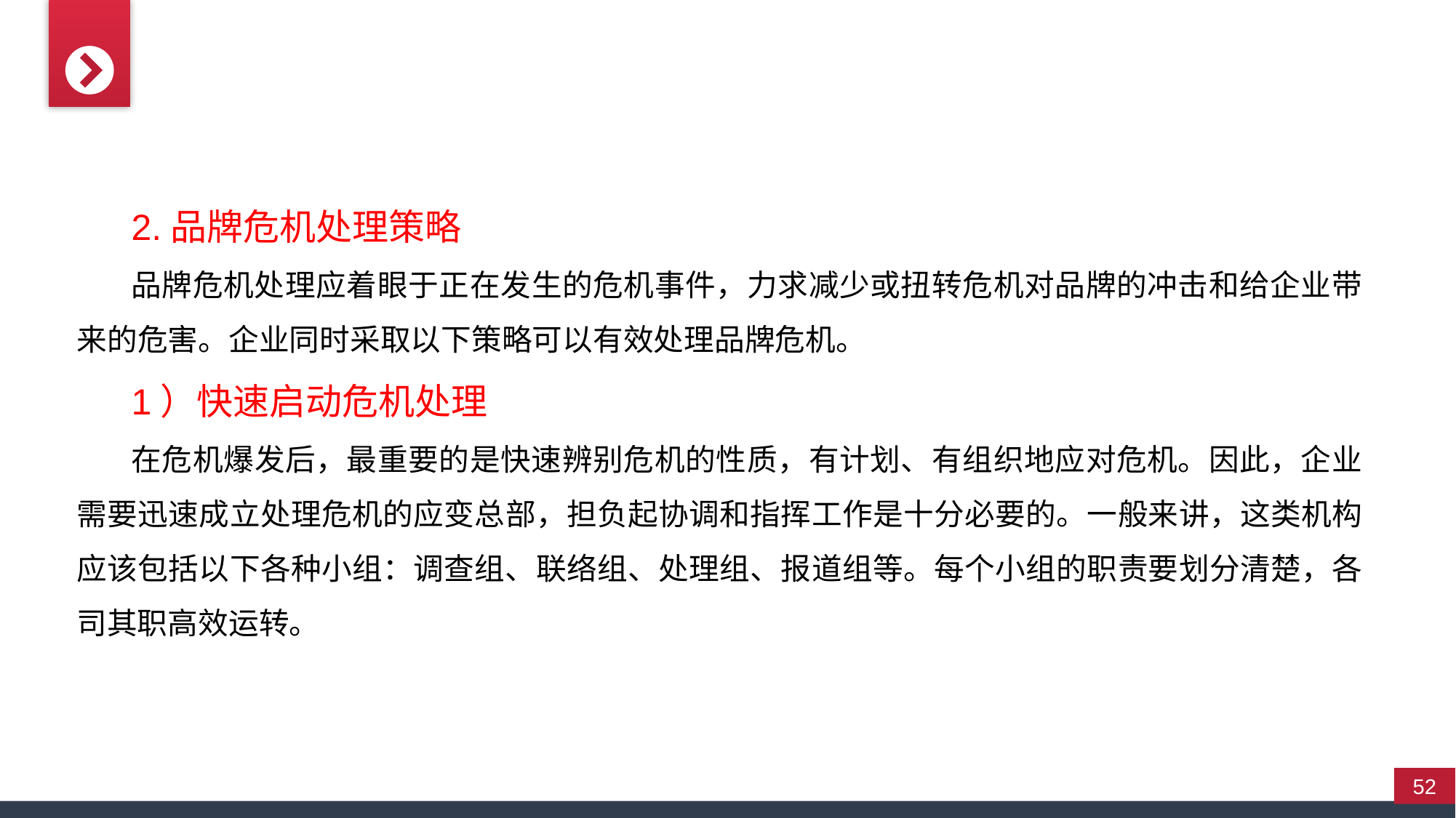

2.品牌危机处理策略
品牌危机处理应着眼于正在发生的危机事件，力求减少或扭转危机对品牌的冲击和给企业带来的危害。企业同时采取以下策略可以有效处理品牌危机。
1）快速启动危机处理
在危机爆发后，最重要的是快速辨别危机的性质，有计划、有组织地应对危机。因此，企业需要迅速成立处理危机的应变总部，担负起协调和指挥工作是十分必要的。一般来讲，这类机构应该包括以下各种小组：调查组、联络组、处理组、报道组等。每个小组的职责要划分清楚，各司其职高效运转。